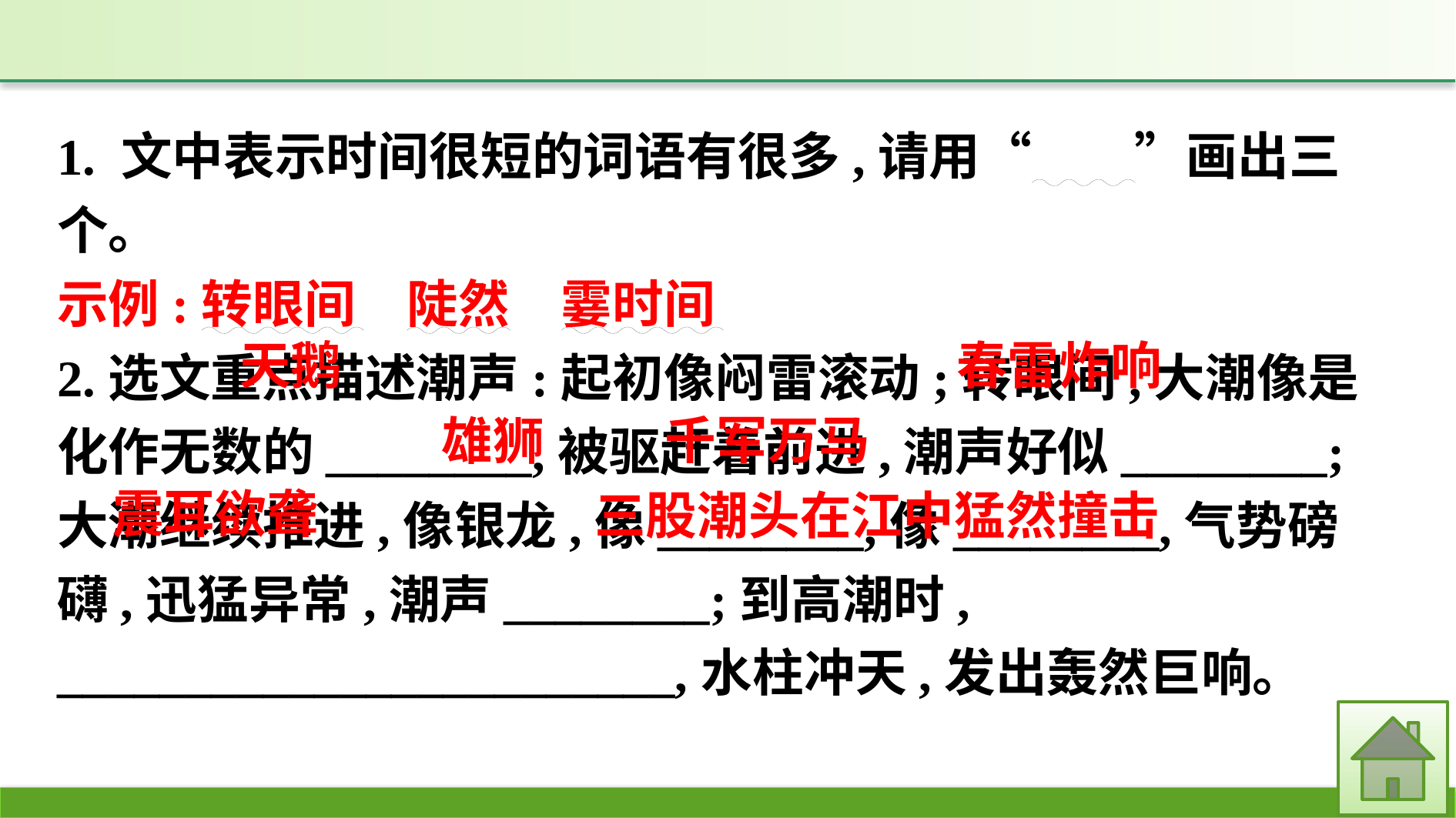

1. 文中表示时间很短的词语有很多,请用“　　”画出三个。
示例:转眼间　陡然　霎时间
2.选文重点描述潮声:起初像闷雷滚动;转眼间,大潮像是化作无数的________,被驱赶着前进,潮声好似________;大潮继续推进,像银龙,像________,像________,气势磅礴,迅猛异常,潮声________;到高潮时, ________________________,水柱冲天,发出轰然巨响。
春雷炸响
天鹅
千军万马
雄狮
震耳欲聋
三股潮头在江中猛然撞击